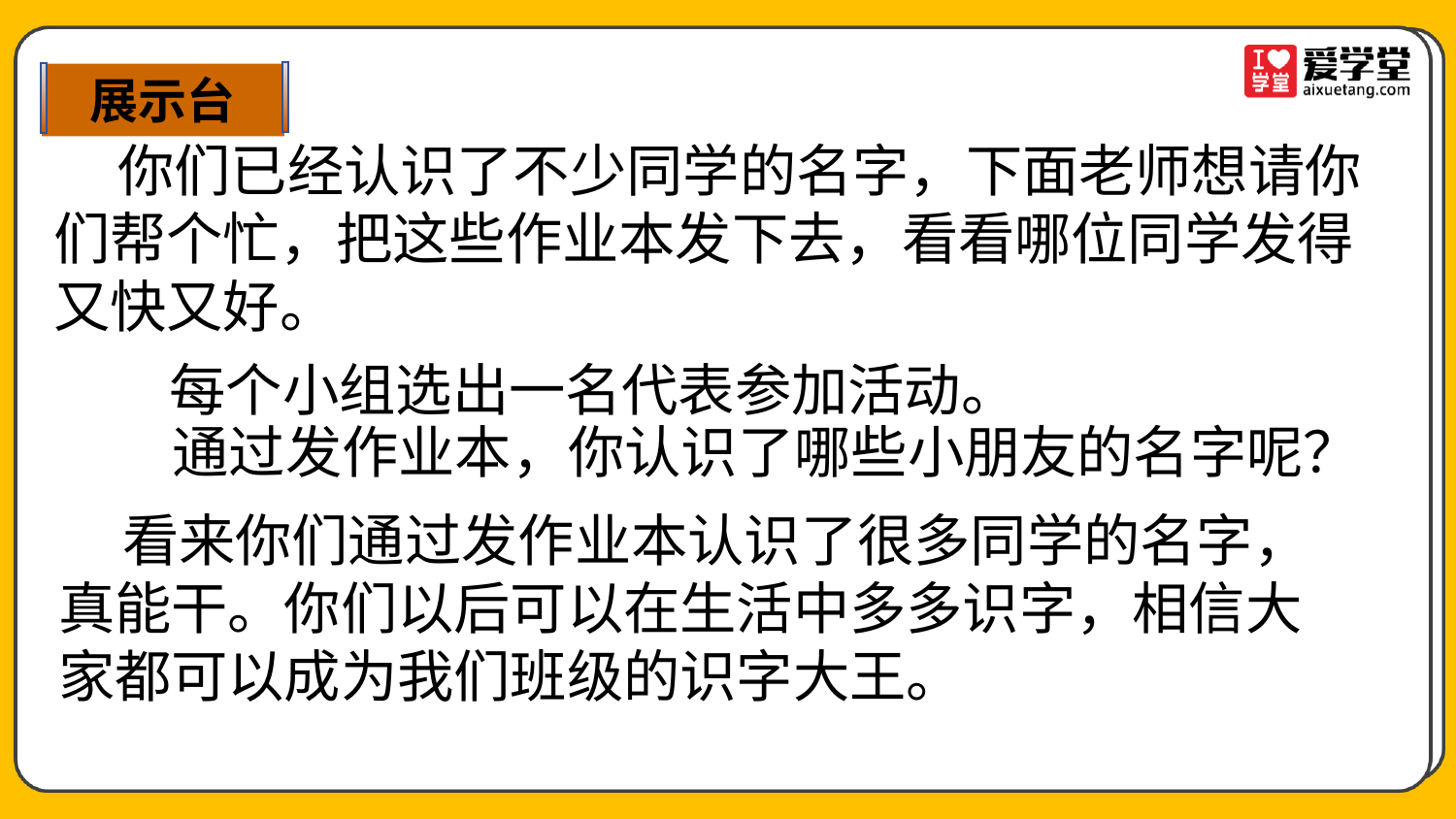

展示台
    你们已经认识了不少同学的名字，下面老师想请你们帮个忙，把这些作业本发下去，看看哪位同学发得又快又好。
每个小组选出一名代表参加活动。
通过发作业本，你认识了哪些小朋友的名字呢？
    看来你们通过发作业本认识了很多同学的名字，真能干。你们以后可以在生活中多多识字，相信大家都可以成为我们班级的识字大王。